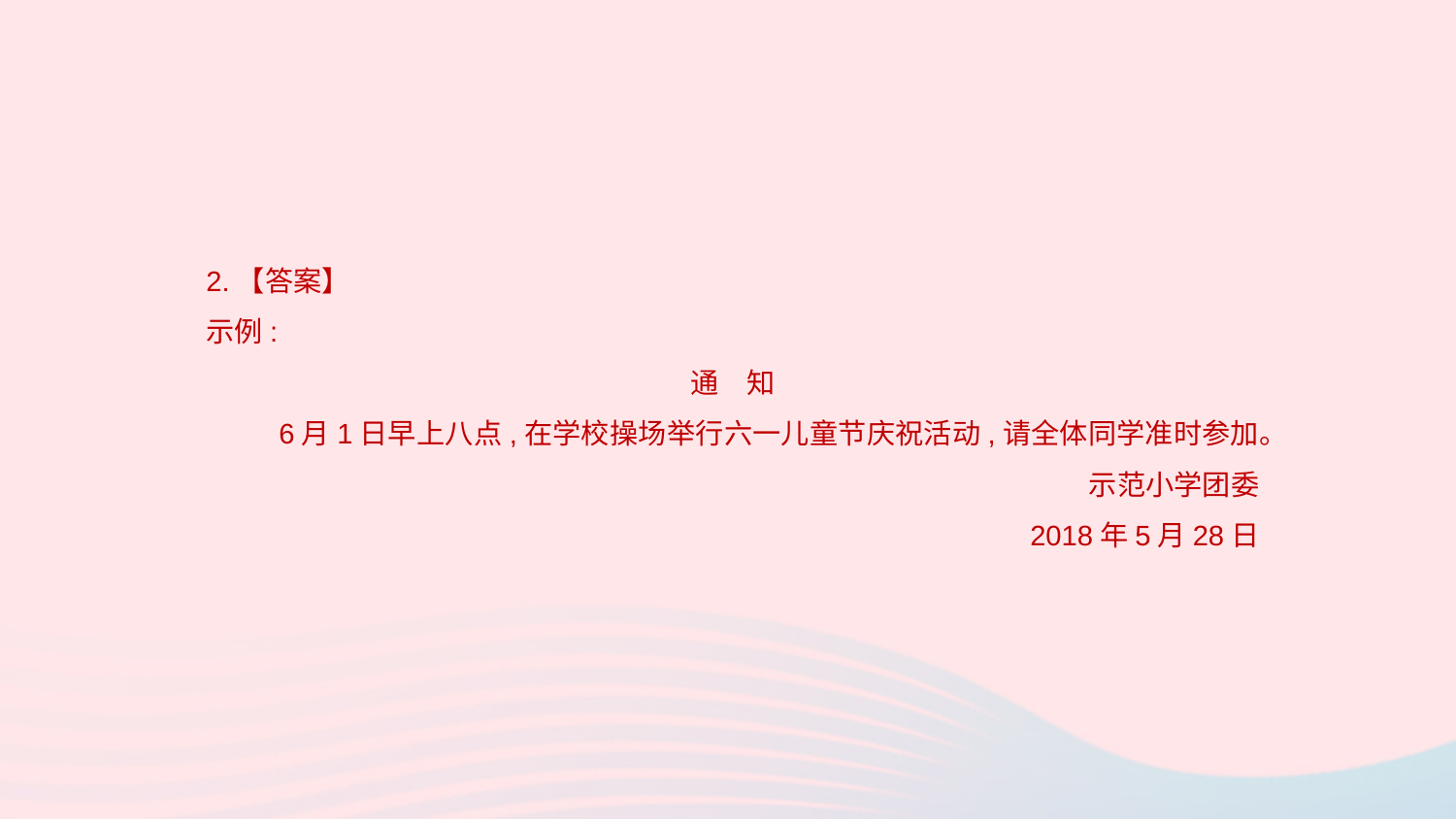

2.【答案】
示例:
通　知
6月1日早上八点,在学校操场举行六一儿童节庆祝活动,请全体同学准时参加。
示范小学团委
2018年5月28日